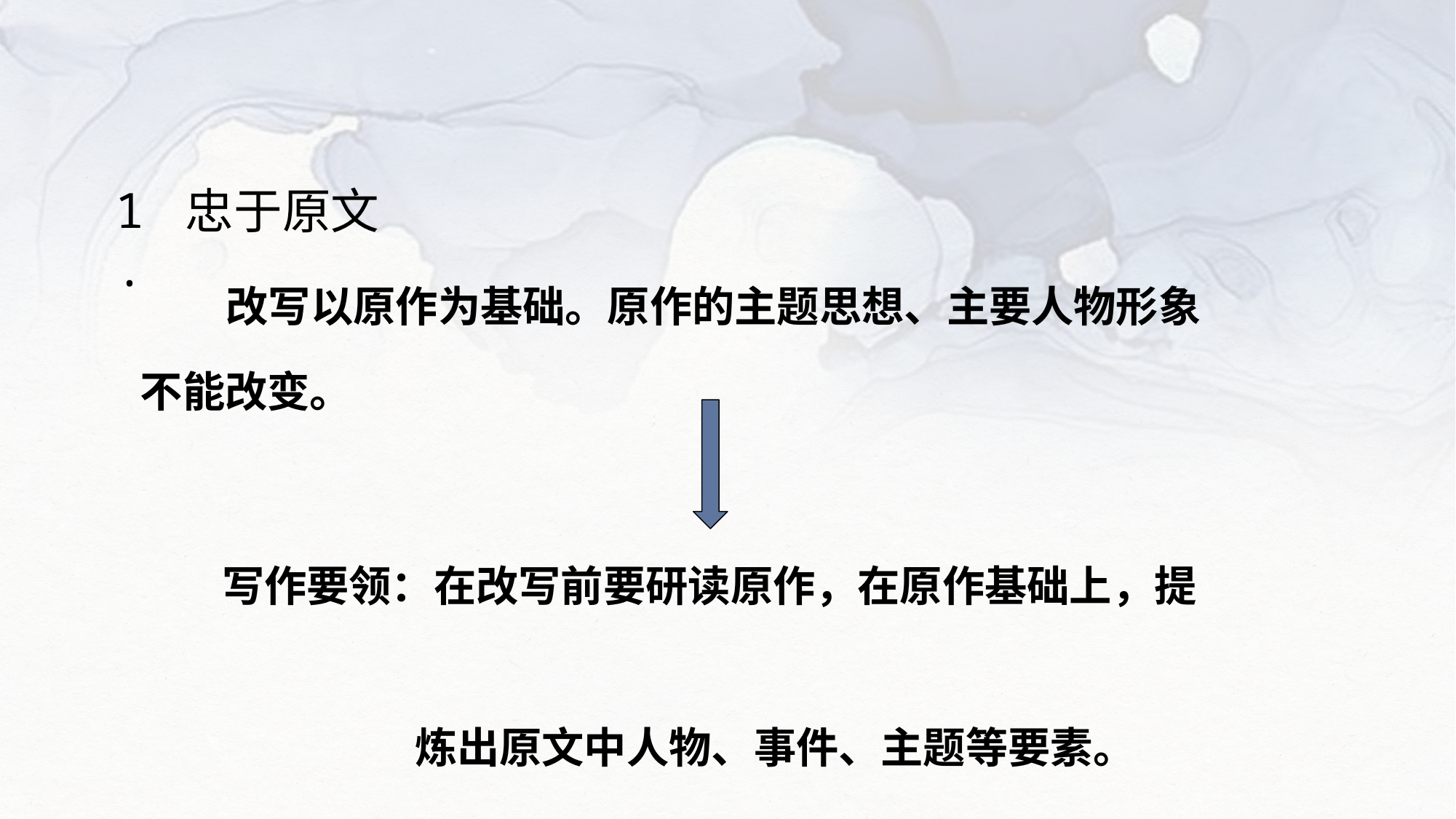

改写以原作为基础。原作的主题思想、主要人物形象
不能改变。

1.
忠于原文

          写作要领：在改写前要研读原作，在原作基础上，提
                              炼出原文中人物、事件、主题等要素。